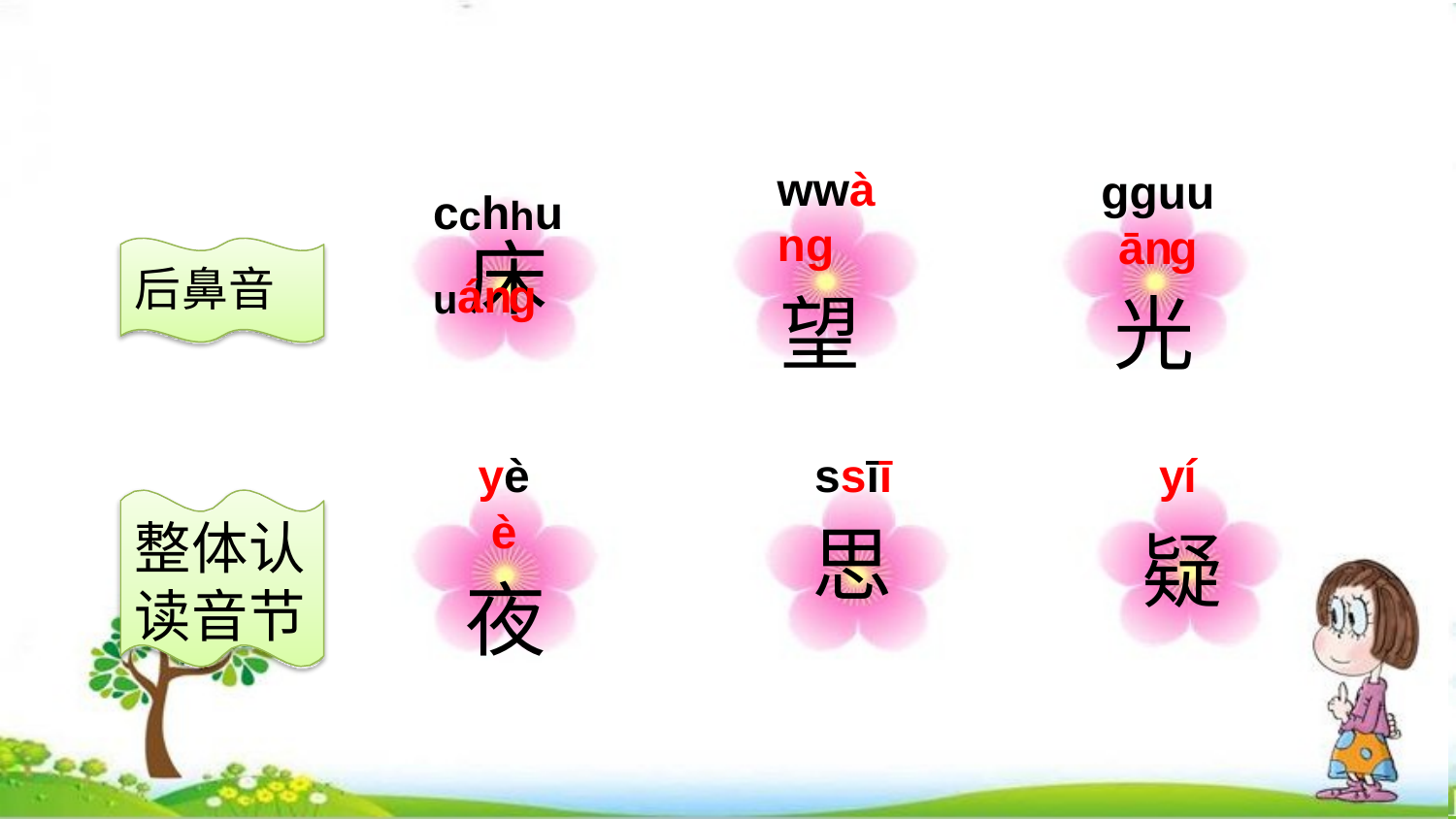

cchhuuánɡ
wwànɡ
望
ɡɡuuānɡ
光
床

后鼻音
yèè
夜
ssīī
思
yí
疑

整体认读音节